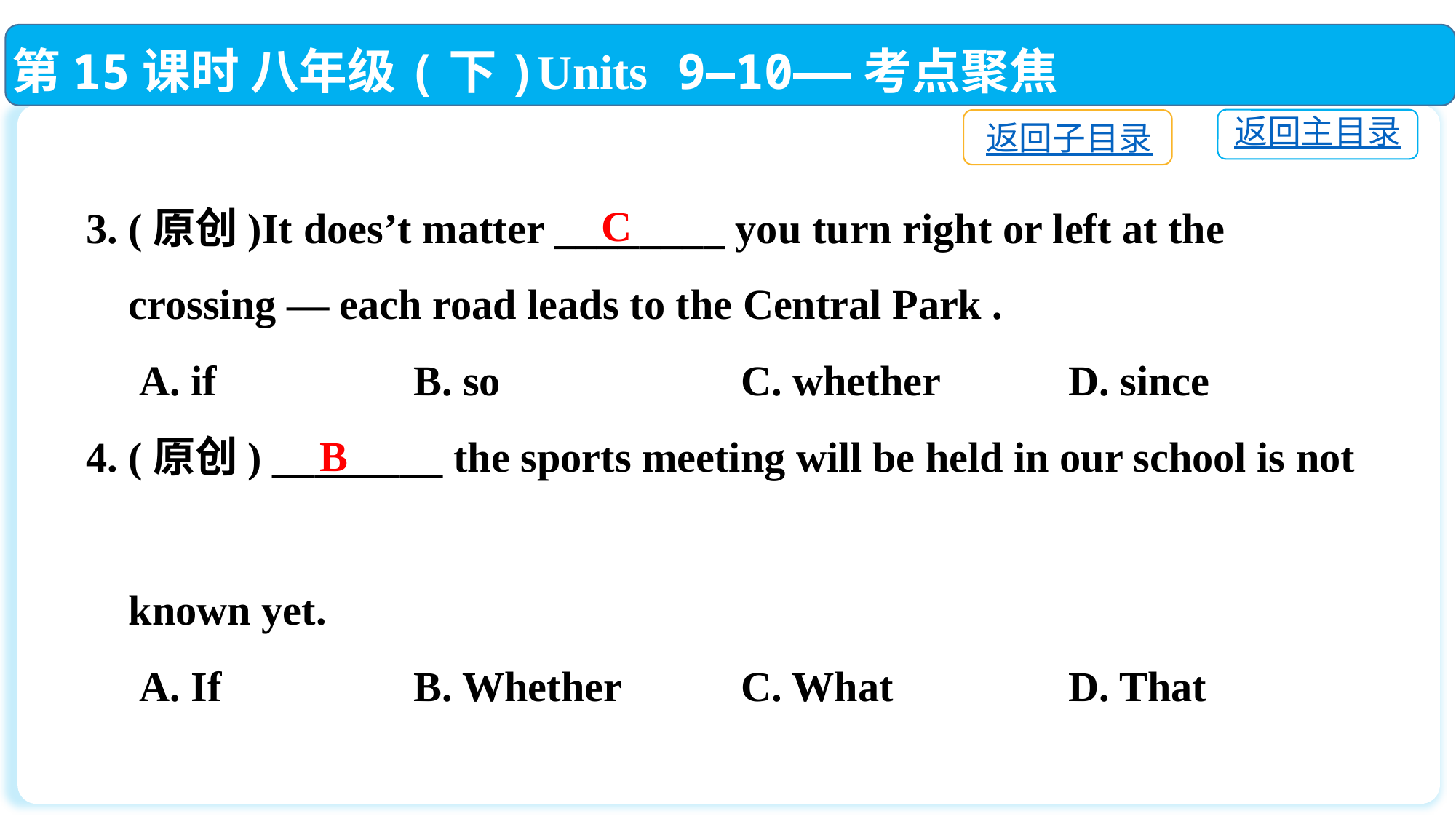

第15课时 八年级(下)Units 9—10——考点聚焦

返回主目录

返回子目录
3. (原创)It does’t matter ________ you turn right or left at the
    crossing — each road leads to the Central Park .
     A. if		B. so			C. whether		D. since
4. (原创) ________ the sports meeting will be held in our school is not
    known yet.
     A. If		B. Whether		C. What		D. That

C
B